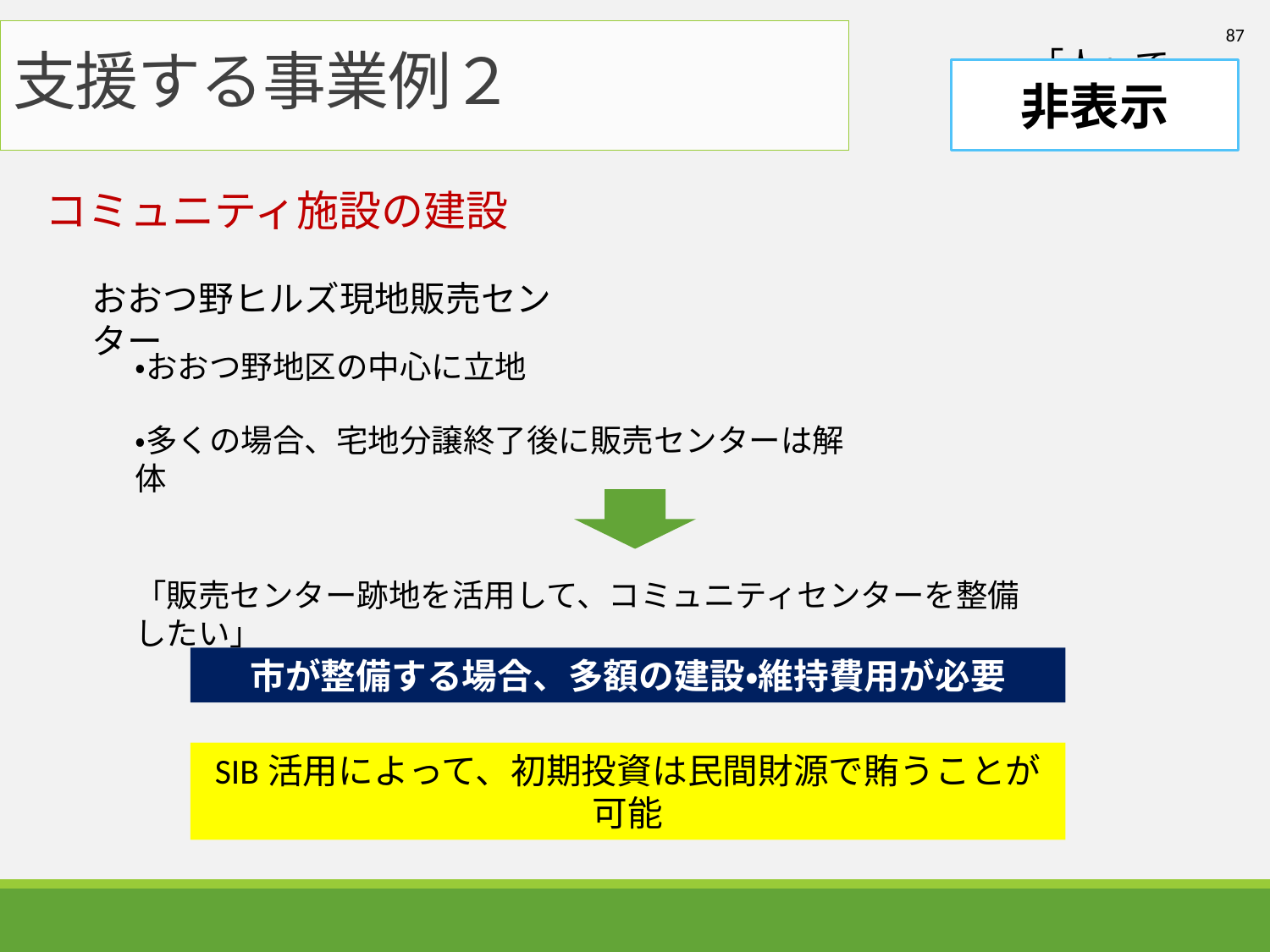

87
# 支援する事業例２
非表示
「人」で繋ぐ
コミュニティ施設の建設
おおつ野ヒルズ現地販売センター
・おおつ野地区の中心に立地
・多くの場合、宅地分譲終了後に販売センターは解体

「販売センター跡地を活用して、コミュニティセンターを整備したい」
市が整備する場合、多額の建設・維持費用が必要
SIB活用によって、初期投資は民間財源で賄うことが可能